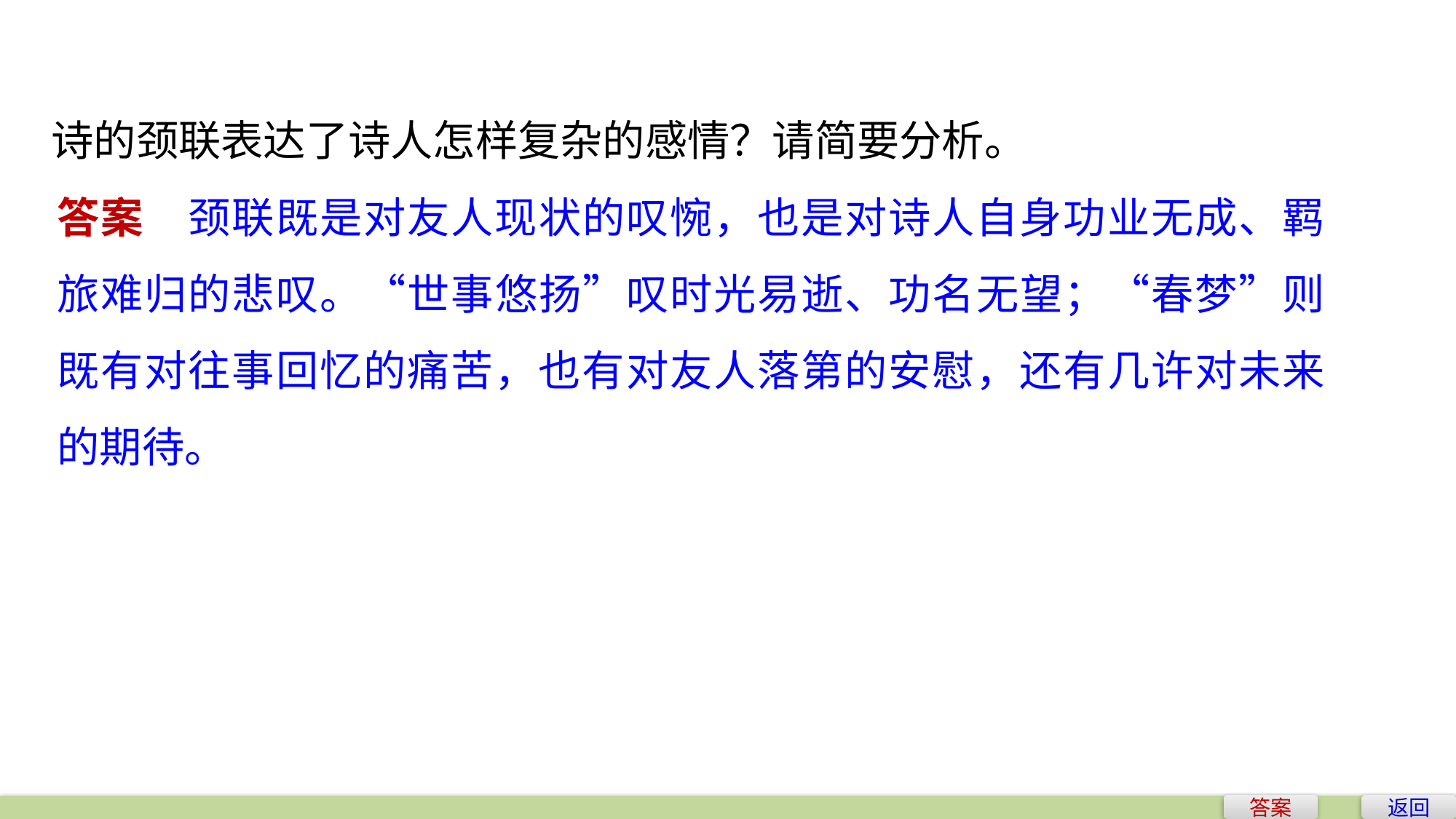

诗的颈联表达了诗人怎样复杂的感情？请简要分析。
答案　颈联既是对友人现状的叹惋，也是对诗人自身功业无成、羁旅难归的悲叹。“世事悠扬”叹时光易逝、功名无望；“春梦”则既有对往事回忆的痛苦，也有对友人落第的安慰，还有几许对未来的期待。
答案
返回